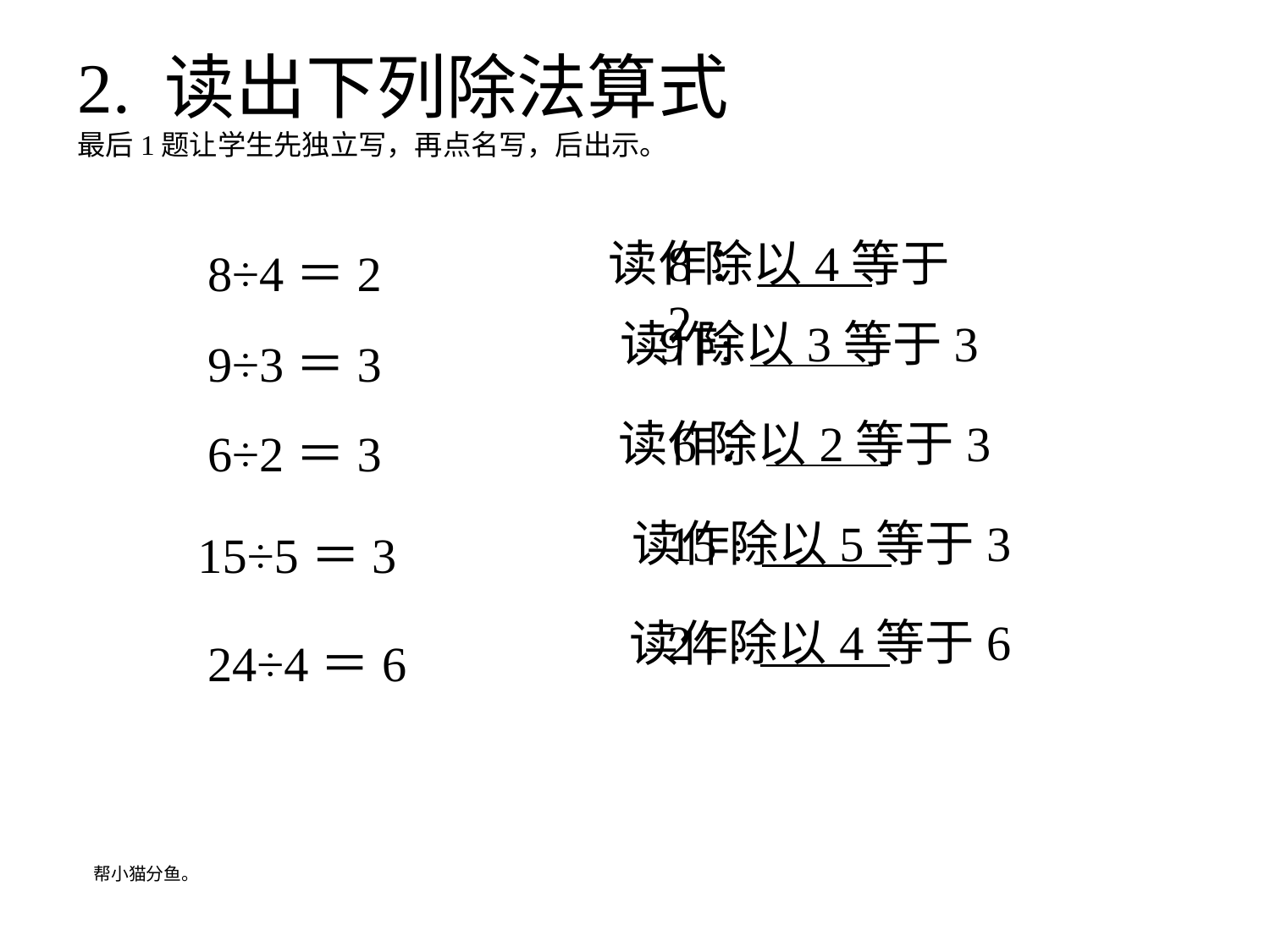

2. 读出下列除法算式
最后1题让学生先独立写，再点名写，后出示。
读作：
8除以4等于2
8÷4＝2
读作：
 9除以3等于3
9÷3＝3
读作：
  6除以2等于3
6÷2＝3
读作：
15除以5等于3
15÷5＝3
24除以4等于6
读作：
24÷4＝6
帮小猫分鱼。